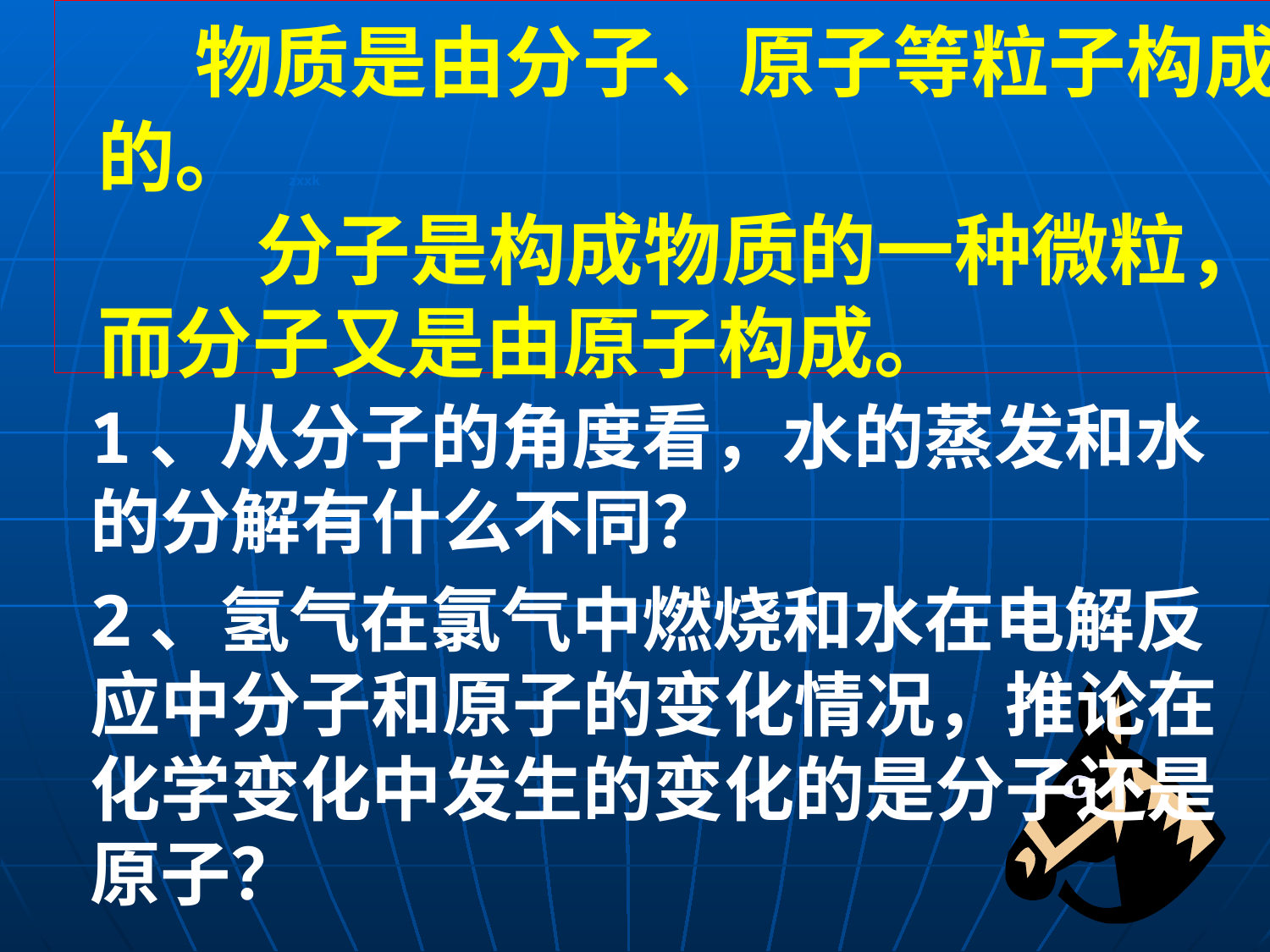

# 物质是由分子、原子等粒子构成的。 zxxk 分子是构成物质的一种微粒，而分子又是由原子构成。
1、从分子的角度看，水的蒸发和水的分解有什么不同？
2、氢气在氯气中燃烧和水在电解反应中分子和原子的变化情况，推论在化学变化中发生的变化的是分子还是原子？